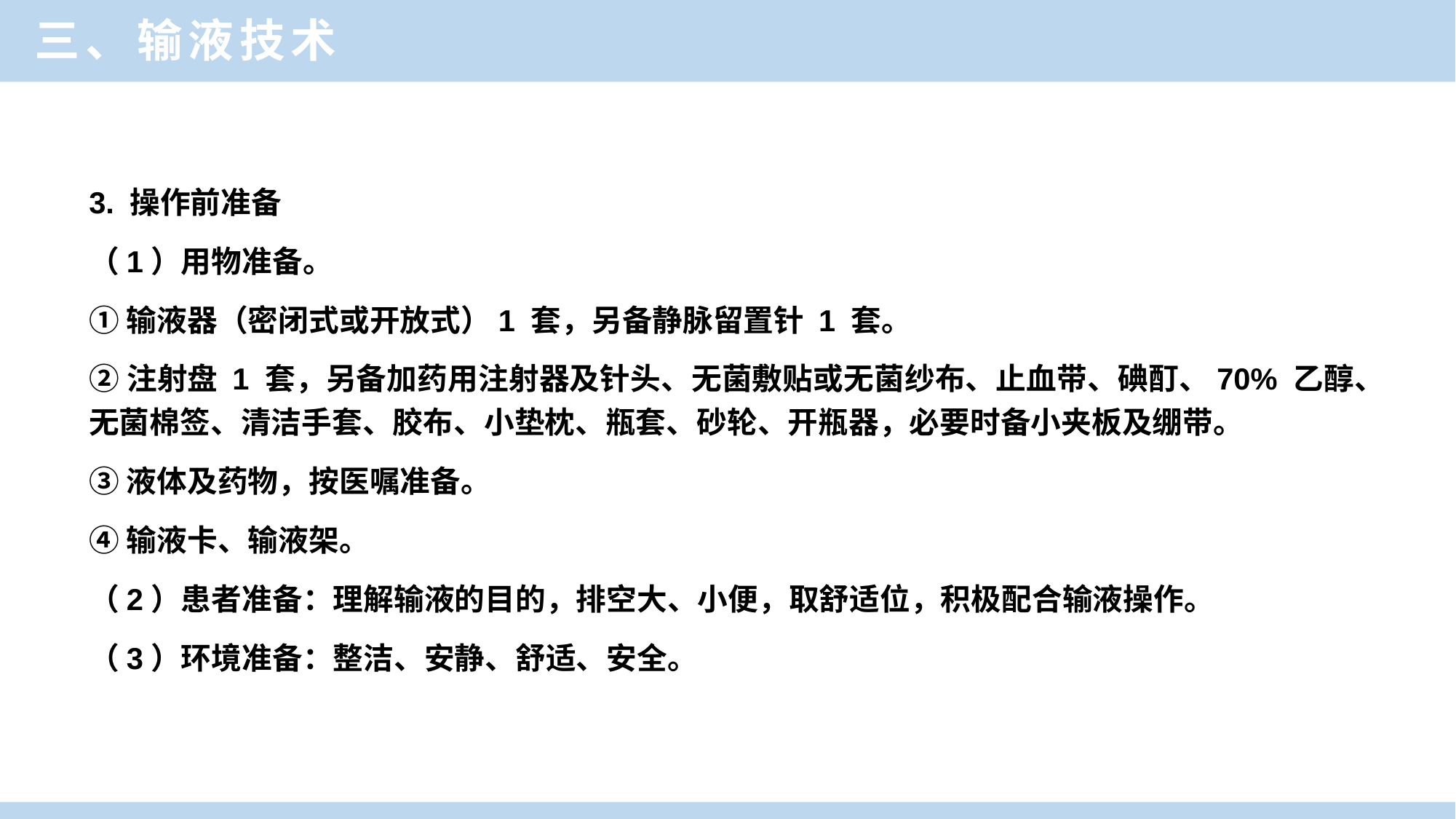

三、输液技术
3. 操作前准备
（1）用物准备。
①输液器（密闭式或开放式）1 套，另备静脉留置针 1 套。
②注射盘 1 套，另备加药用注射器及针头、无菌敷贴或无菌纱布、止血带、碘酊、70% 乙醇、无菌棉签、清洁手套、胶布、小垫枕、瓶套、砂轮、开瓶器，必要时备小夹板及绷带。
③液体及药物，按医嘱准备。
④输液卡、输液架。
（2）患者准备：理解输液的目的，排空大、小便，取舒适位，积极配合输液操作。
（3）环境准备：整洁、安静、舒适、安全。